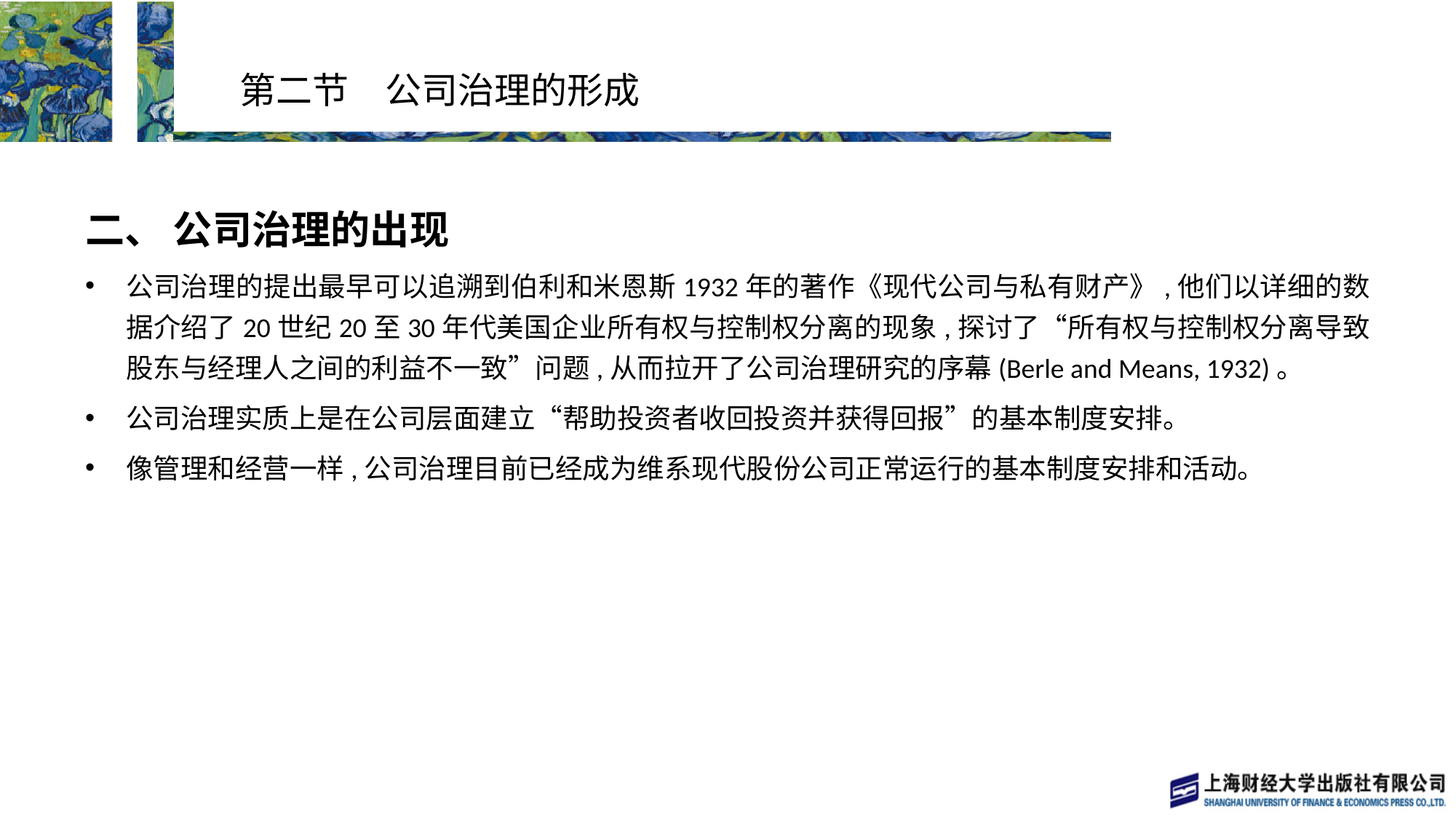

# 第二节　公司治理的形成
二、 公司治理的出现
公司治理的提出最早可以追溯到伯利和米恩斯1932年的著作《现代公司与私有财产》,他们以详细的数据介绍了20世纪20至30年代美国企业所有权与控制权分离的现象,探讨了“所有权与控制权分离导致股东与经理人之间的利益不一致”问题,从而拉开了公司治理研究的序幕(Berle and Means, 1932)。
公司治理实质上是在公司层面建立“帮助投资者收回投资并获得回报”的基本制度安排。
像管理和经营一样,公司治理目前已经成为维系现代股份公司正常运行的基本制度安排和活动。